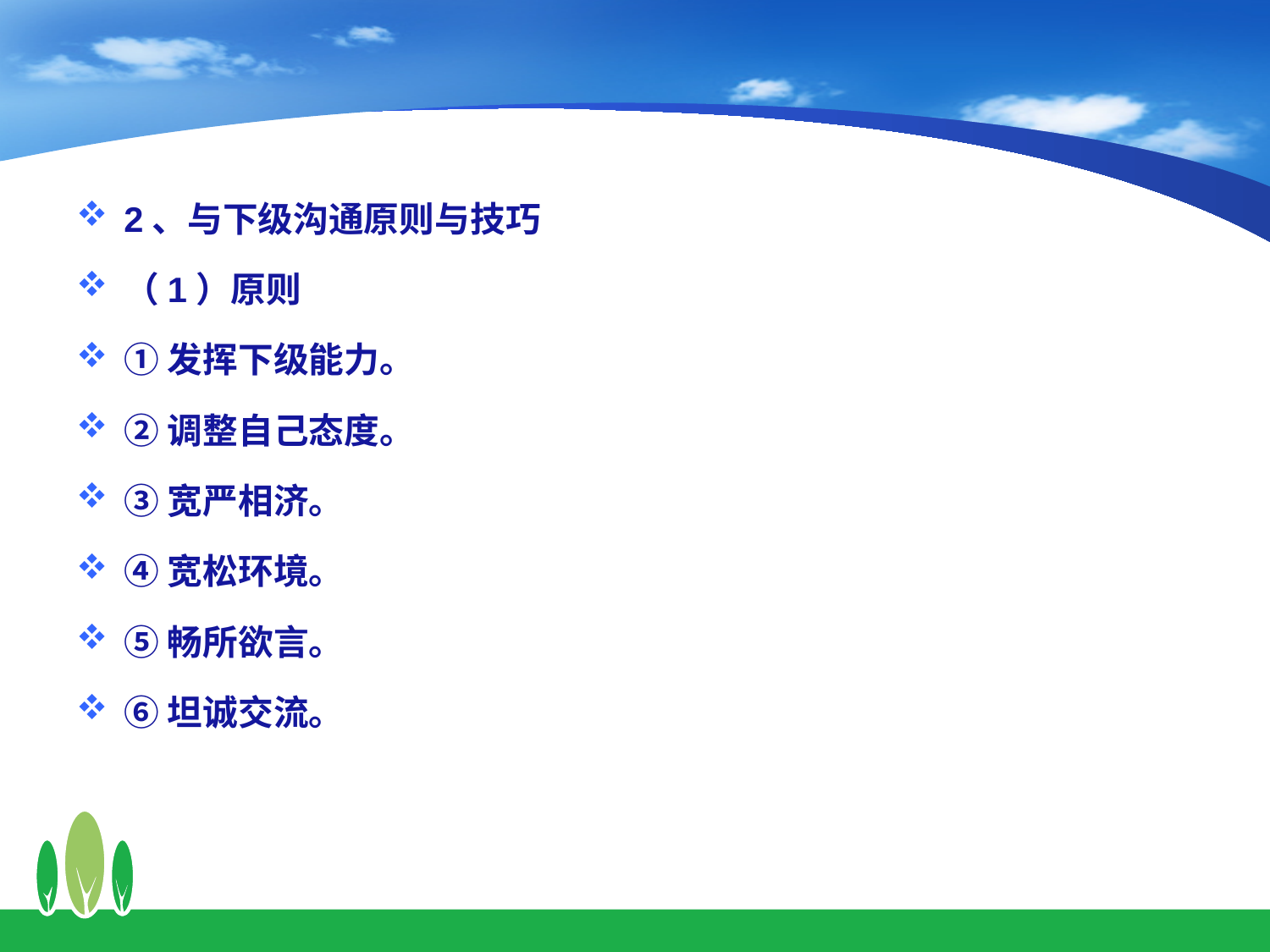

2、与下级沟通原则与技巧
（1）原则
①发挥下级能力。
②调整自己态度。
③宽严相济。
④宽松环境。
⑤畅所欲言。
⑥坦诚交流。

80